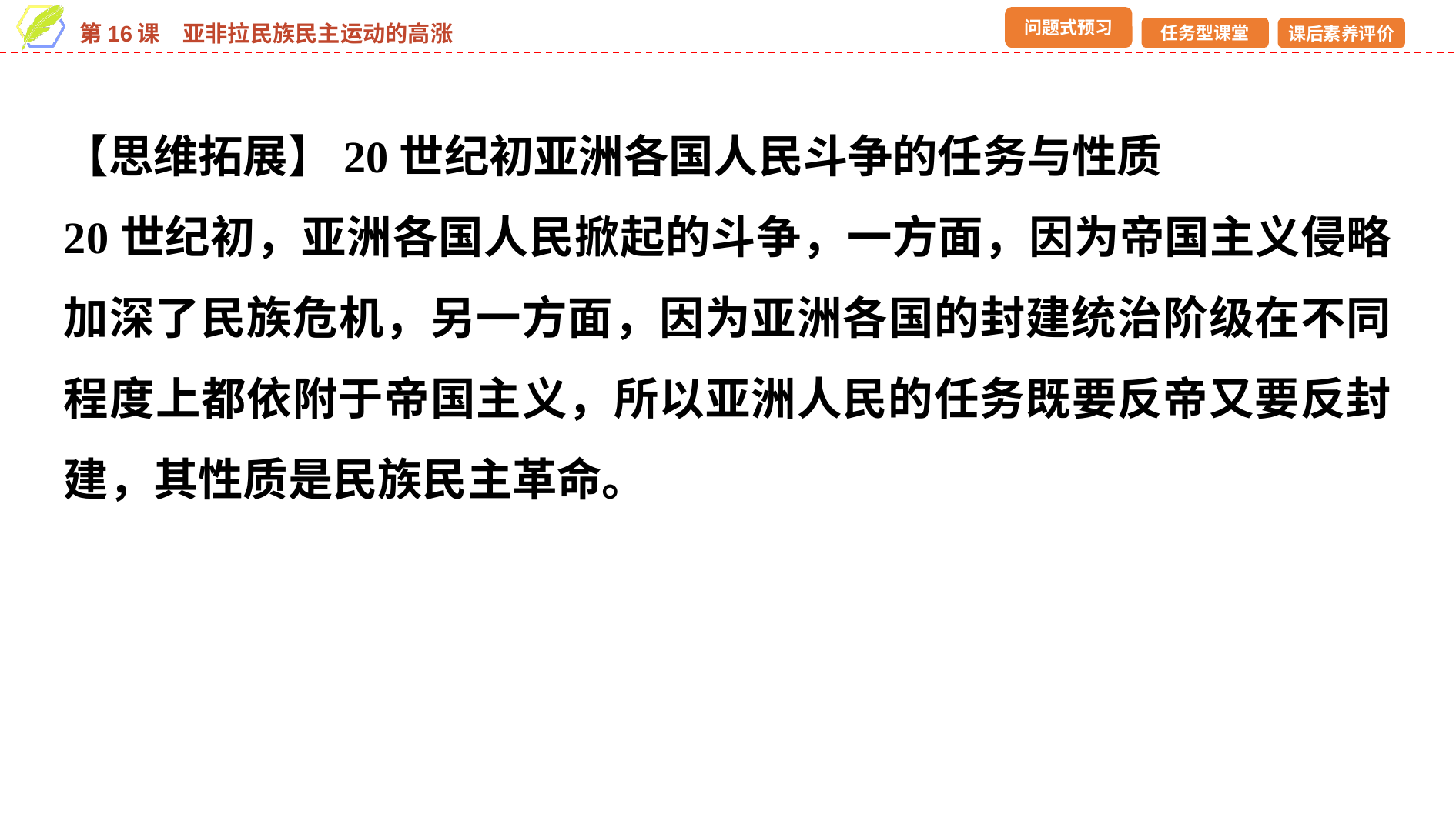

【思维拓展】20世纪初亚洲各国人民斗争的任务与性质
20世纪初，亚洲各国人民掀起的斗争，一方面，因为帝国主义侵略加深了民族危机，另一方面，因为亚洲各国的封建统治阶级在不同程度上都依附于帝国主义，所以亚洲人民的任务既要反帝又要反封建，其性质是民族民主革命。